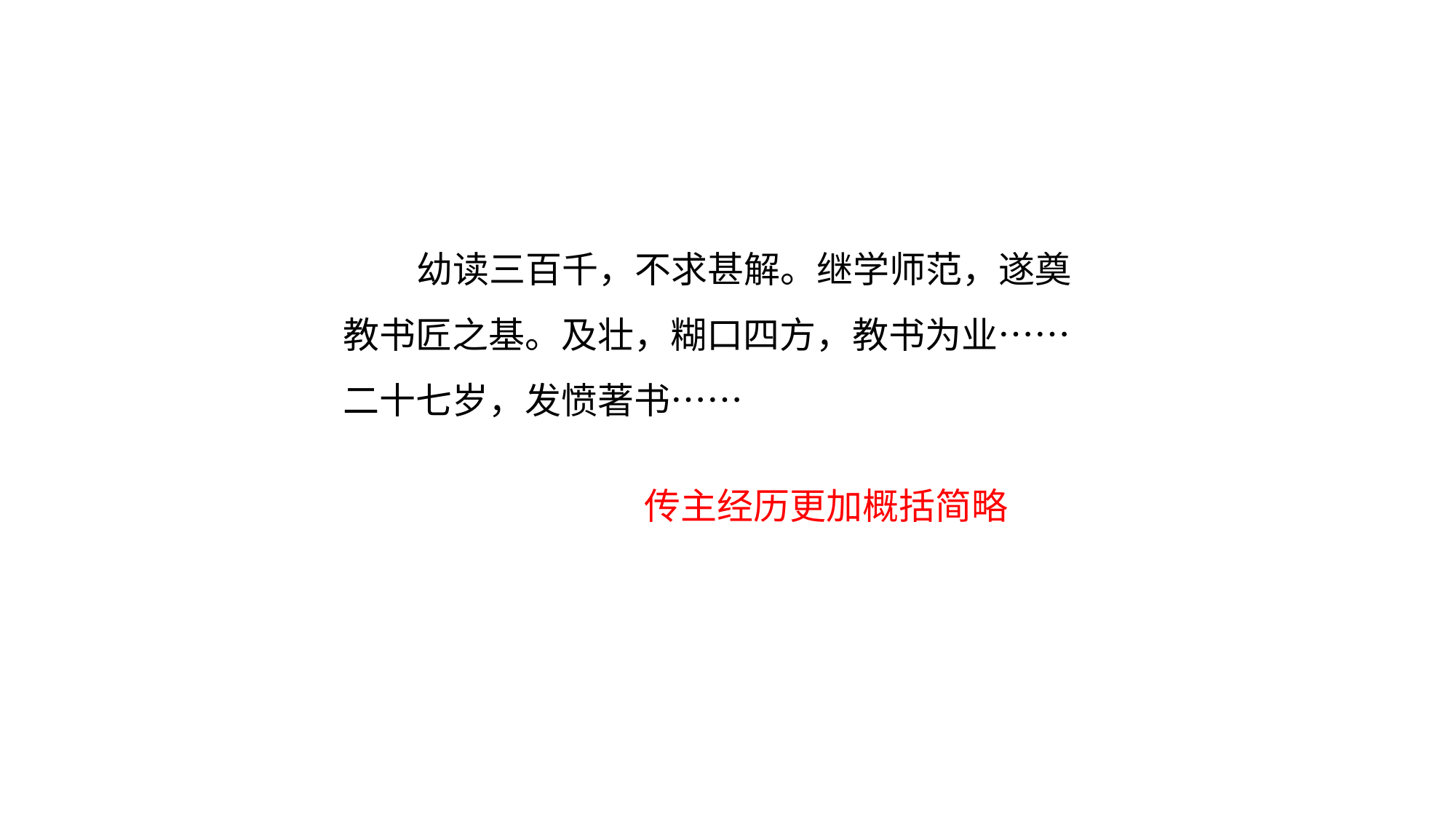

幼读三百千，不求甚解。继学师范，遂奠教书匠之基。及壮，糊口四方，教书为业……二十七岁，发愤著书……
传主经历更加概括简略